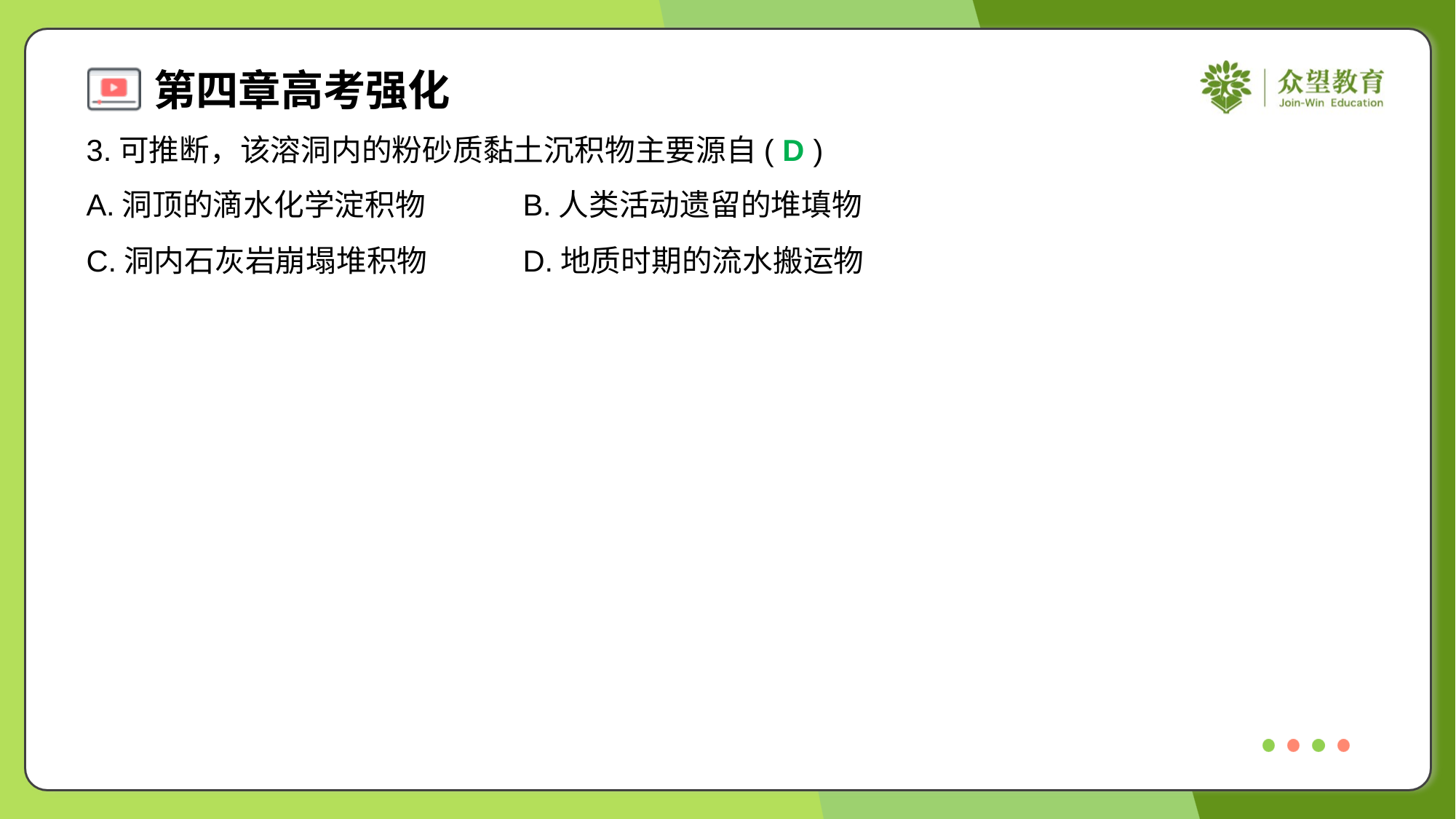

3.可推断，该溶洞内的粉砂质黏土沉积物主要源自(     )
D
A.洞顶的滴水化学淀积物	B.人类活动遗留的堆填物
C.洞内石灰岩崩塌堆积物	D.地质时期的流水搬运物